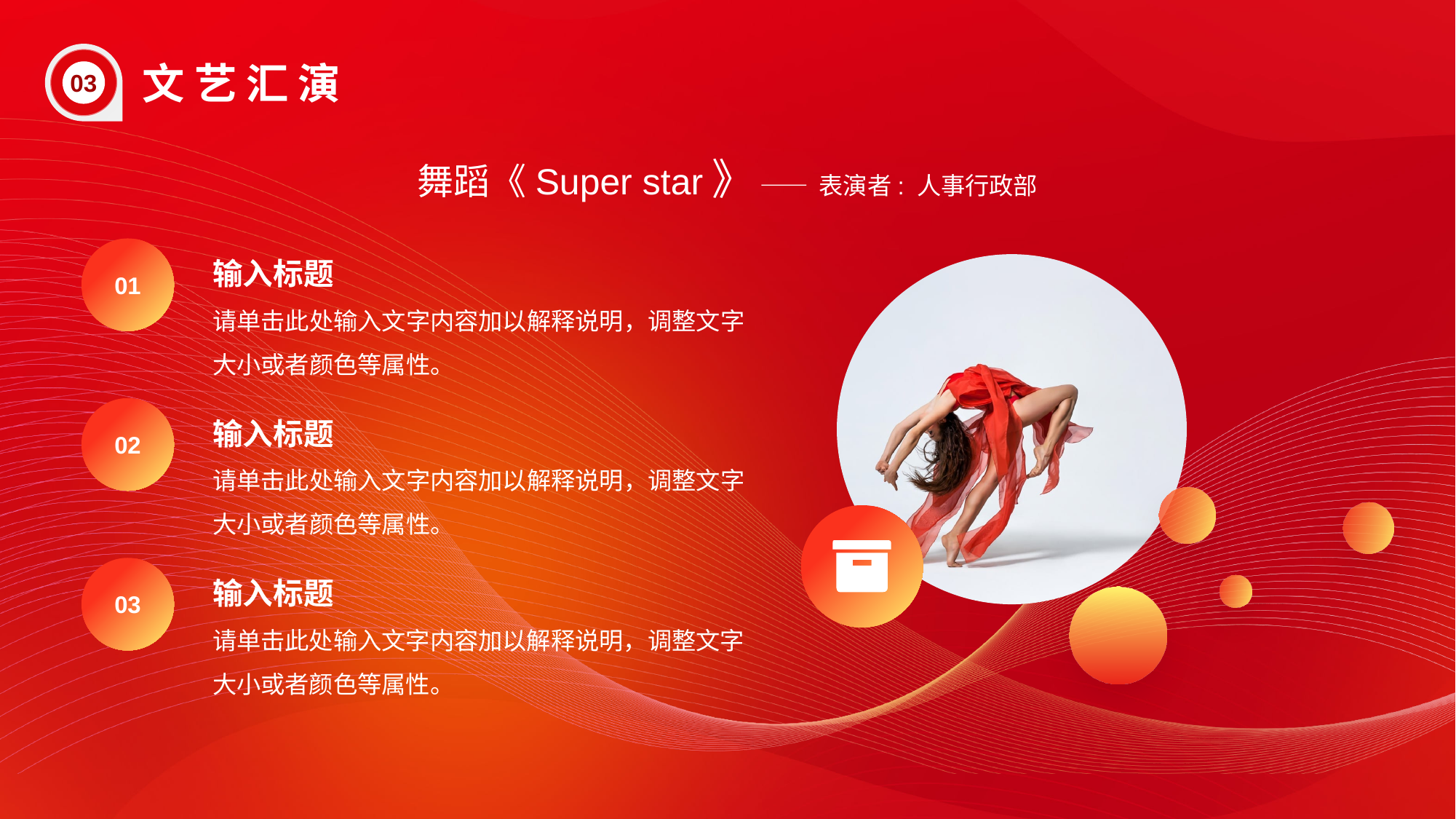

03
文 艺 汇 演

舞蹈《Super star》 ——  表演者: 人事行政部
输入标题
请单击此处输入文字内容加以解释说明，调整文字大小或者颜色等属性。
01

输入标题
请单击此处输入文字内容加以解释说明，调整文字大小或者颜色等属性。
02
输入标题
请单击此处输入文字内容加以解释说明，调整文字大小或者颜色等属性。
03